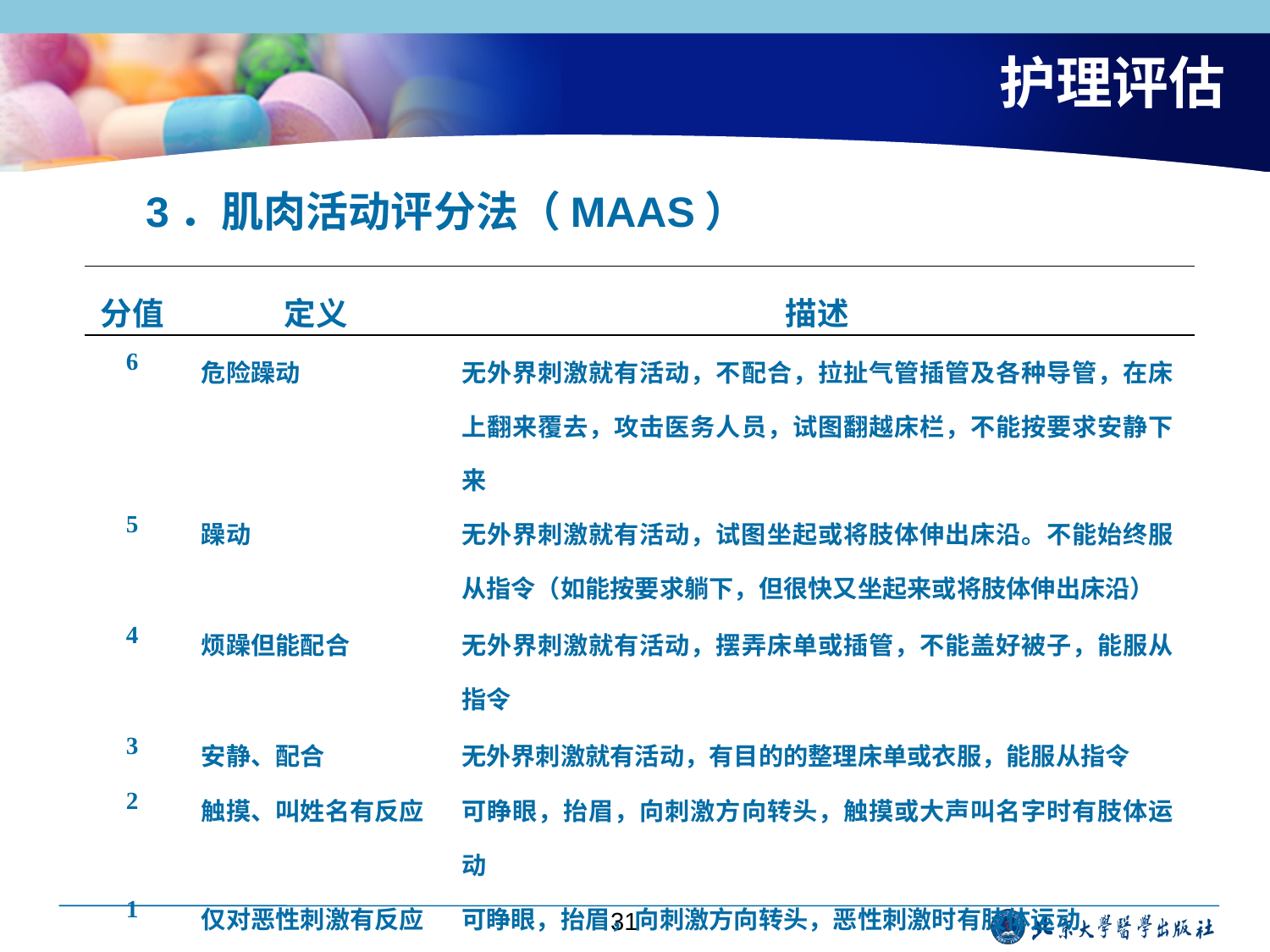

# 护理评估
3．肌肉活动评分法（MAAS）

| 分值 | 定义 | 描述 |
| --- | --- | --- |
| 6 | 危险躁动 | 无外界刺激就有活动，不配合，拉扯气管插管及各种导管，在床上翻来覆去，攻击医务人员，试图翻越床栏，不能按要求安静下来 |
| 5 | 躁动 | 无外界刺激就有活动，试图坐起或将肢体伸出床沿。不能始终服从指令（如能按要求躺下，但很快又坐起来或将肢体伸出床沿） |
| 4 | 烦躁但能配合 | 无外界刺激就有活动，摆弄床单或插管，不能盖好被子，能服从指令 |
| 3 | 安静、配合 | 无外界刺激就有活动，有目的的整理床单或衣服，能服从指令 |
| 2 | 触摸、叫姓名有反应 | 可睁眼，抬眉，向刺激方向转头，触摸或大声叫名字时有肢体运动 |
| 1 | 仅对恶性刺激有反应 | 可睁眼，抬眉，向刺激方向转头，恶性刺激时有肢体运动 |
| 0 | 无反应 | 恶性刺激时无运动 |
31